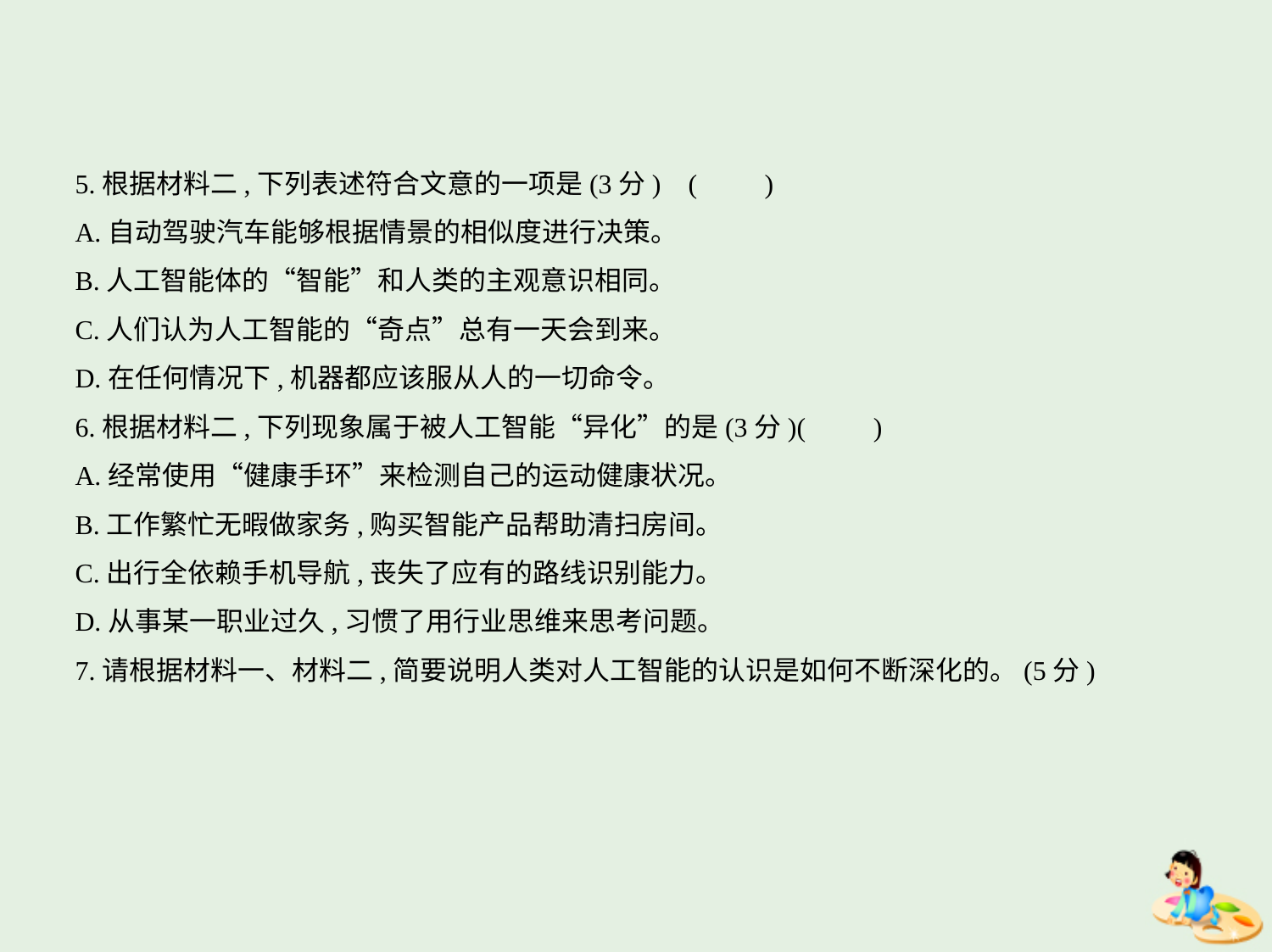

5.根据材料二,下列表述符合文意的一项是(3分) (　　)
A.自动驾驶汽车能够根据情景的相似度进行决策。
B.人工智能体的“智能”和人类的主观意识相同。
C.人们认为人工智能的“奇点”总有一天会到来。
D.在任何情况下,机器都应该服从人的一切命令。
6.根据材料二,下列现象属于被人工智能“异化”的是(3分)(　　)
A.经常使用“健康手环”来检测自己的运动健康状况。
B.工作繁忙无暇做家务,购买智能产品帮助清扫房间。
C.出行全依赖手机导航,丧失了应有的路线识别能力。
D.从事某一职业过久,习惯了用行业思维来思考问题。
7.请根据材料一、材料二,简要说明人类对人工智能的认识是如何不断深化的。(5分)